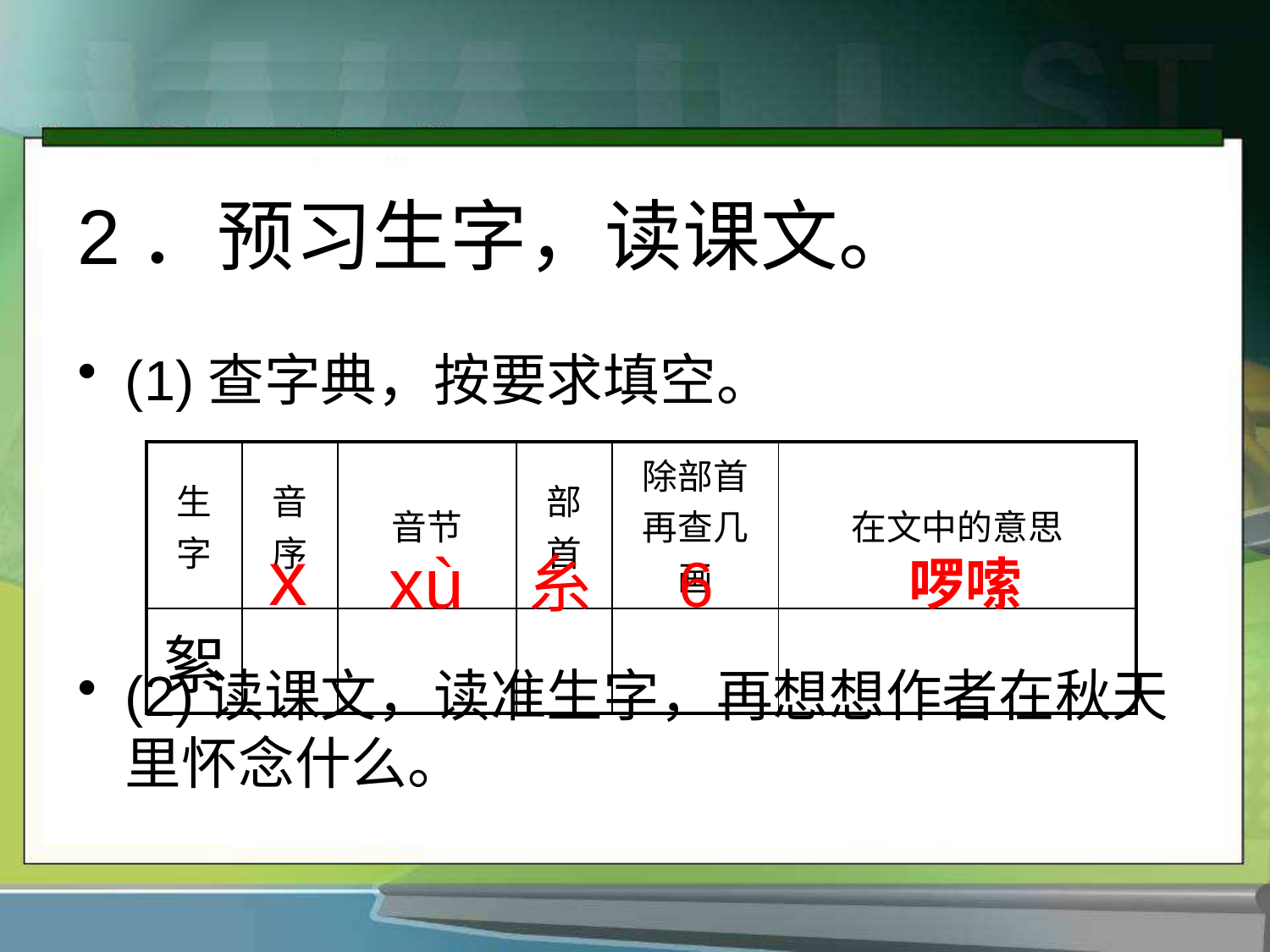

# 2．预习生字，读课文。
(1)查字典，按要求填空。

(2)读课文，读准生字，再想想作者在秋天里怀念什么。
| 生字 | 音序 | 音节 | 部首 | 除部首 再查几画 | 在文中的意思 |
| --- | --- | --- | --- | --- | --- |
| 絮 |  |  |  |  |  |
x
xù
糸
6
啰嗦